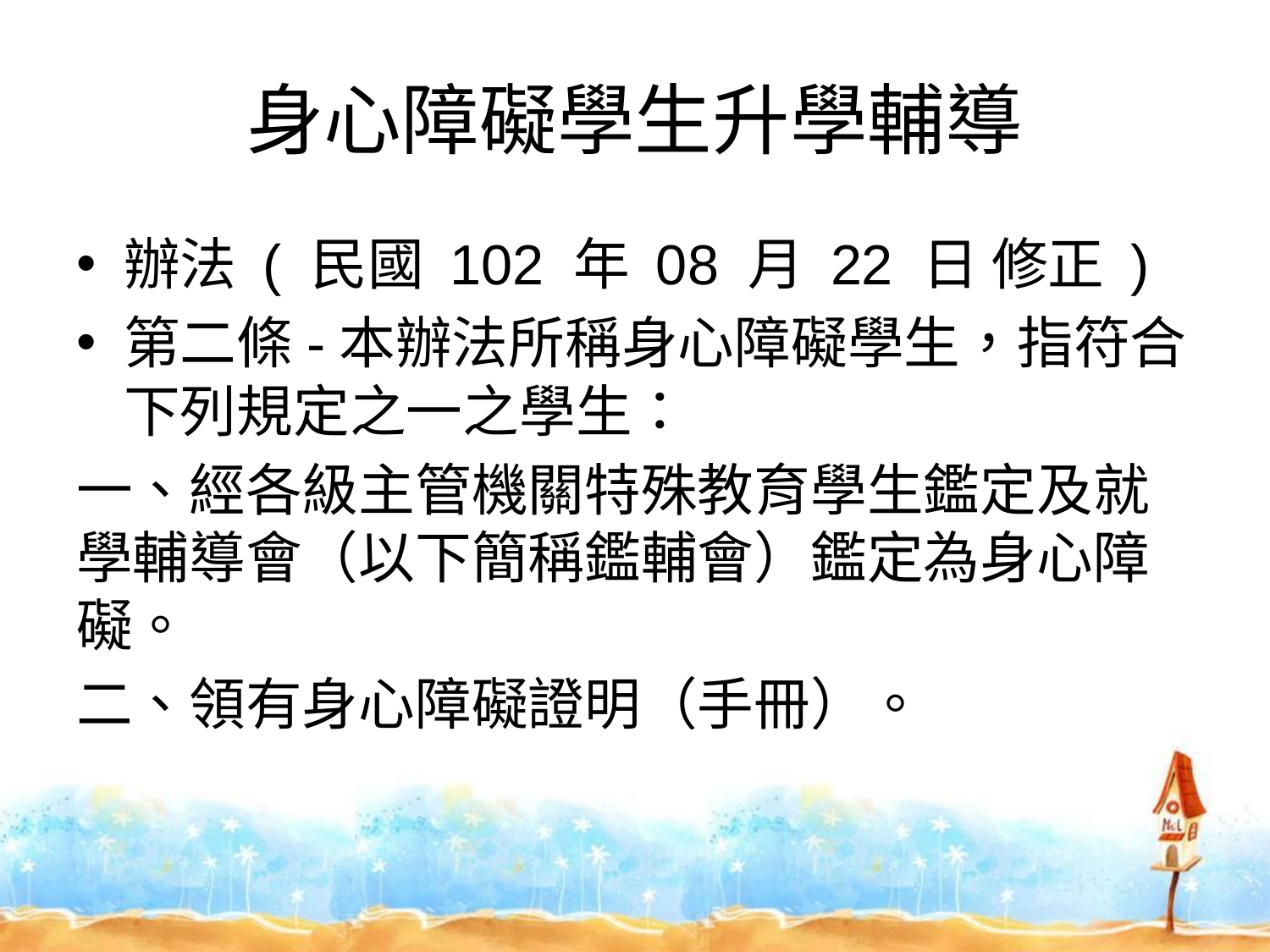

# 身心障礙學生升學輔導
辦法 ( 民國 102 年 08 月 22 日 修正 )
第二條-本辦法所稱身心障礙學生，指符合下列規定之一之學生：
一、經各級主管機關特殊教育學生鑑定及就學輔導會（以下簡稱鑑輔會）鑑定為身心障礙。
二、領有身心障礙證明（手冊）。